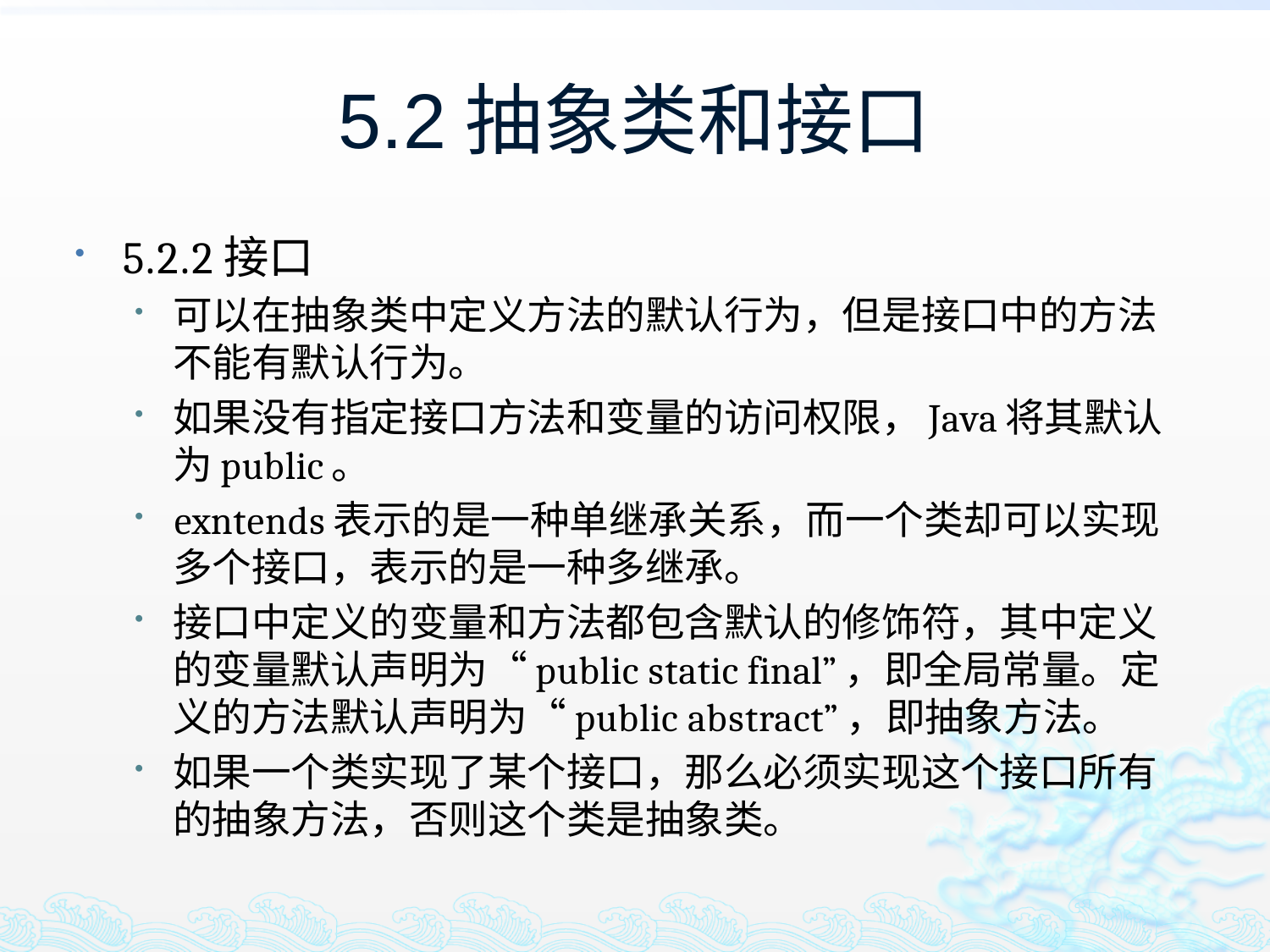

# 5.2抽象类和接口
5.2.2接口
可以在抽象类中定义方法的默认行为，但是接口中的方法不能有默认行为。
如果没有指定接口方法和变量的访问权限，Java将其默认为public。
exntends表示的是一种单继承关系，而一个类却可以实现多个接口，表示的是一种多继承。
接口中定义的变量和方法都包含默认的修饰符，其中定义的变量默认声明为“public static final”，即全局常量。定义的方法默认声明为“public abstract”，即抽象方法。
如果一个类实现了某个接口，那么必须实现这个接口所有的抽象方法，否则这个类是抽象类。